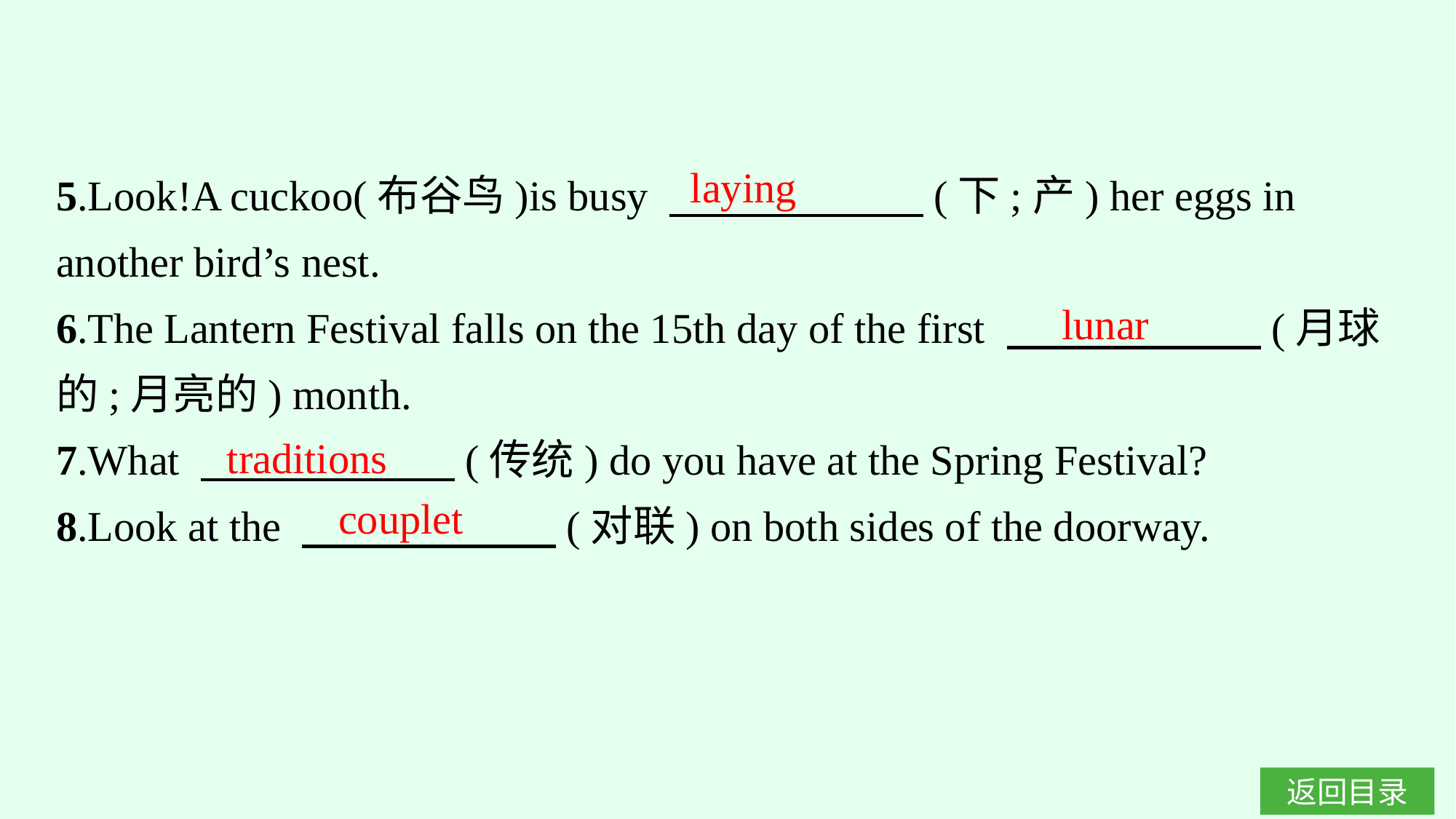

laying
5.Look!A cuckoo(布谷鸟)is busy 　　　　　　(下;产) her eggs in another bird’s nest.
6.The Lantern Festival falls on the 15th day of the first 　　　　　　(月球的;月亮的) month.
7.What 　　　　　　(传统) do you have at the Spring Festival?
8.Look at the 　　　　　　(对联) on both sides of the doorway.
lunar
traditions
couplet